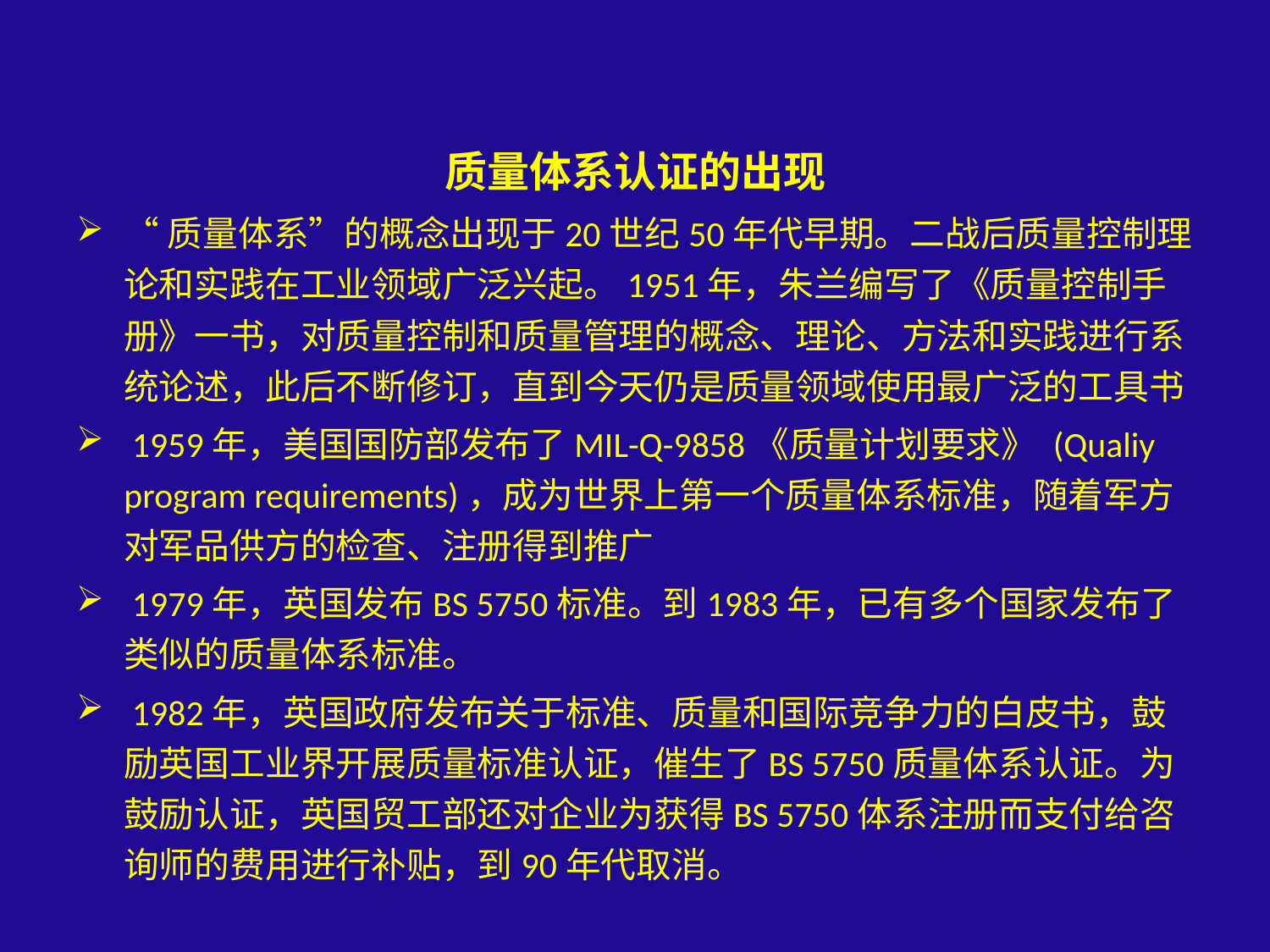

质量体系认证的出现
“质量体系”的概念出现于20世纪50年代早期。二战后质量控制理论和实践在工业领域广泛兴起。1951年，朱兰编写了《质量控制手册》一书，对质量控制和质量管理的概念、理论、方法和实践进行系统论述，此后不断修订，直到今天仍是质量领域使用最广泛的工具书
 1959年，美国国防部发布了MIL-Q-9858《质量计划要求》 (Qualiy program requirements)，成为世界上第一个质量体系标准，随着军方对军品供方的检查、注册得到推广
 1979年，英国发布BS 5750标准。到1983年，已有多个国家发布了类似的质量体系标准。
 1982年，英国政府发布关于标准、质量和国际竞争力的白皮书，鼓励英国工业界开展质量标准认证，催生了BS 5750质量体系认证。为鼓励认证，英国贸工部还对企业为获得BS 5750体系注册而支付给咨询师的费用进行补贴，到90年代取消。